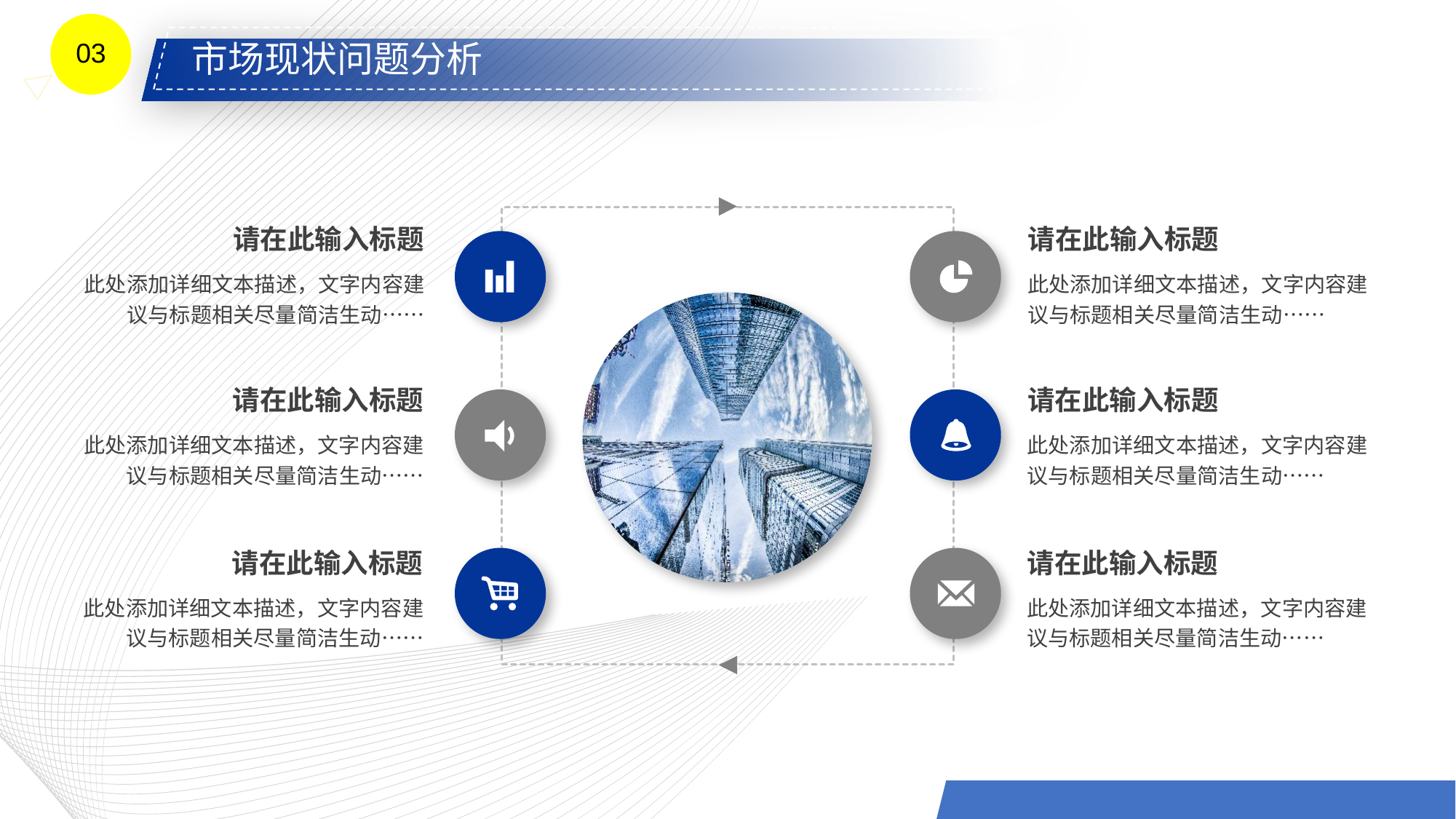

03
市场现状问题分析

请在此输入标题
请在此输入标题

此处添加详细文本描述，文字内容建议与标题相关尽量简洁生动……

此处添加详细文本描述，文字内容建议与标题相关尽量简洁生动……

请在此输入标题
请在此输入标题

此处添加详细文本描述，文字内容建议与标题相关尽量简洁生动……
此处添加详细文本描述，文字内容建议与标题相关尽量简洁生动……
请在此输入标题
请在此输入标题

此处添加详细文本描述，文字内容建议与标题相关尽量简洁生动……
此处添加详细文本描述，文字内容建议与标题相关尽量简洁生动……